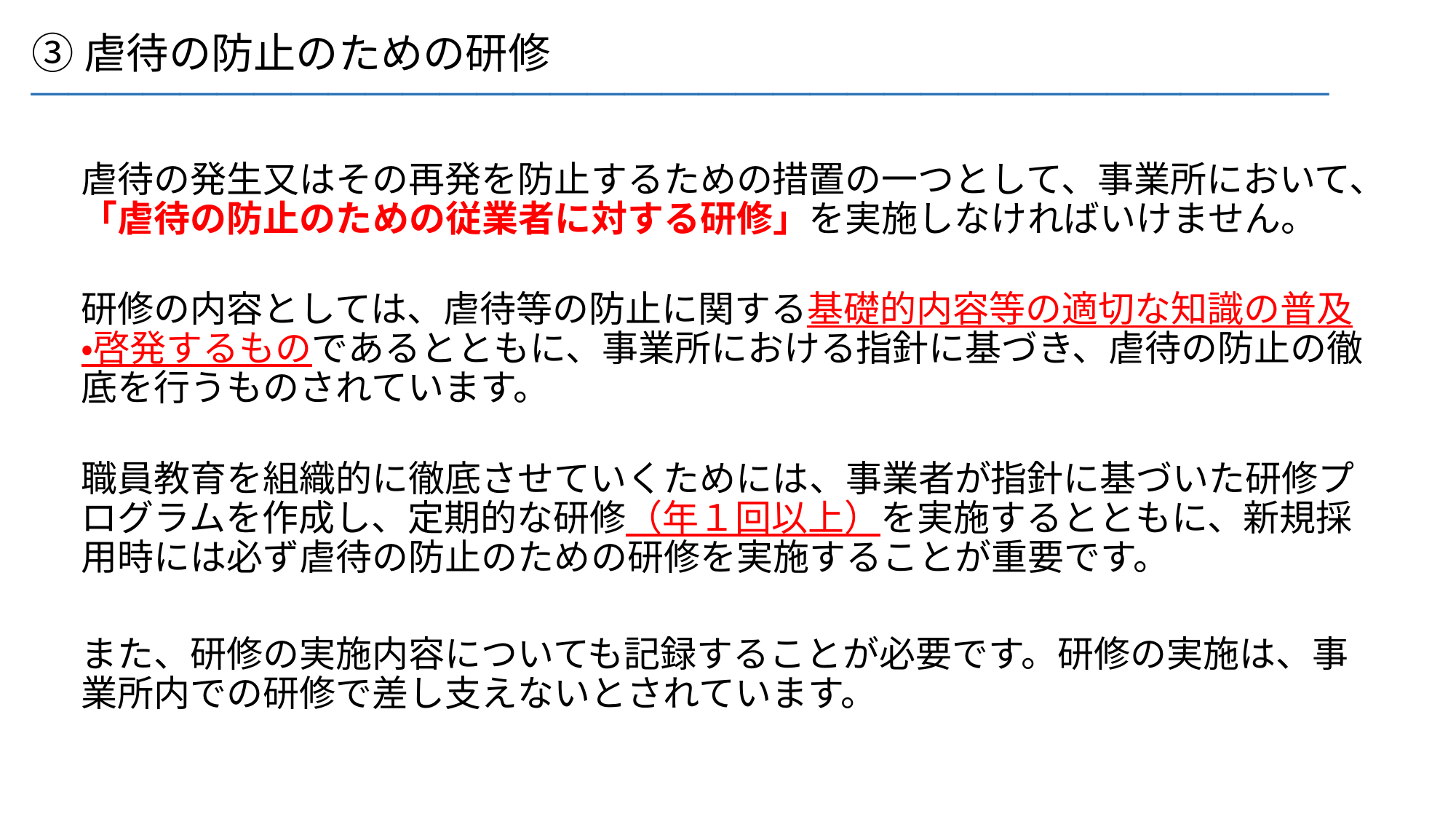

___________________________________
③虐待の防止のための研修
虐待の発生又はその再発を防止するための措置の一つとして、事業所において、「虐待の防止のための従業者に対する研修」を実施しなければいけません。
研修の内容としては、虐待等の防止に関する基礎的内容等の適切な知識の普及
・啓発するものであるとともに、事業所における指針に基づき、虐待の防止の徹底を行うものされています。
職員教育を組織的に徹底させていくためには、事業者が指針に基づいた研修プログラムを作成し、定期的な研修（年１回以上）を実施するとともに、新規採用時には必ず虐待の防止のための研修を実施することが重要です。
また、研修の実施内容についても記録することが必要です。研修の実施は、事業所内での研修で差し支えないとされています。